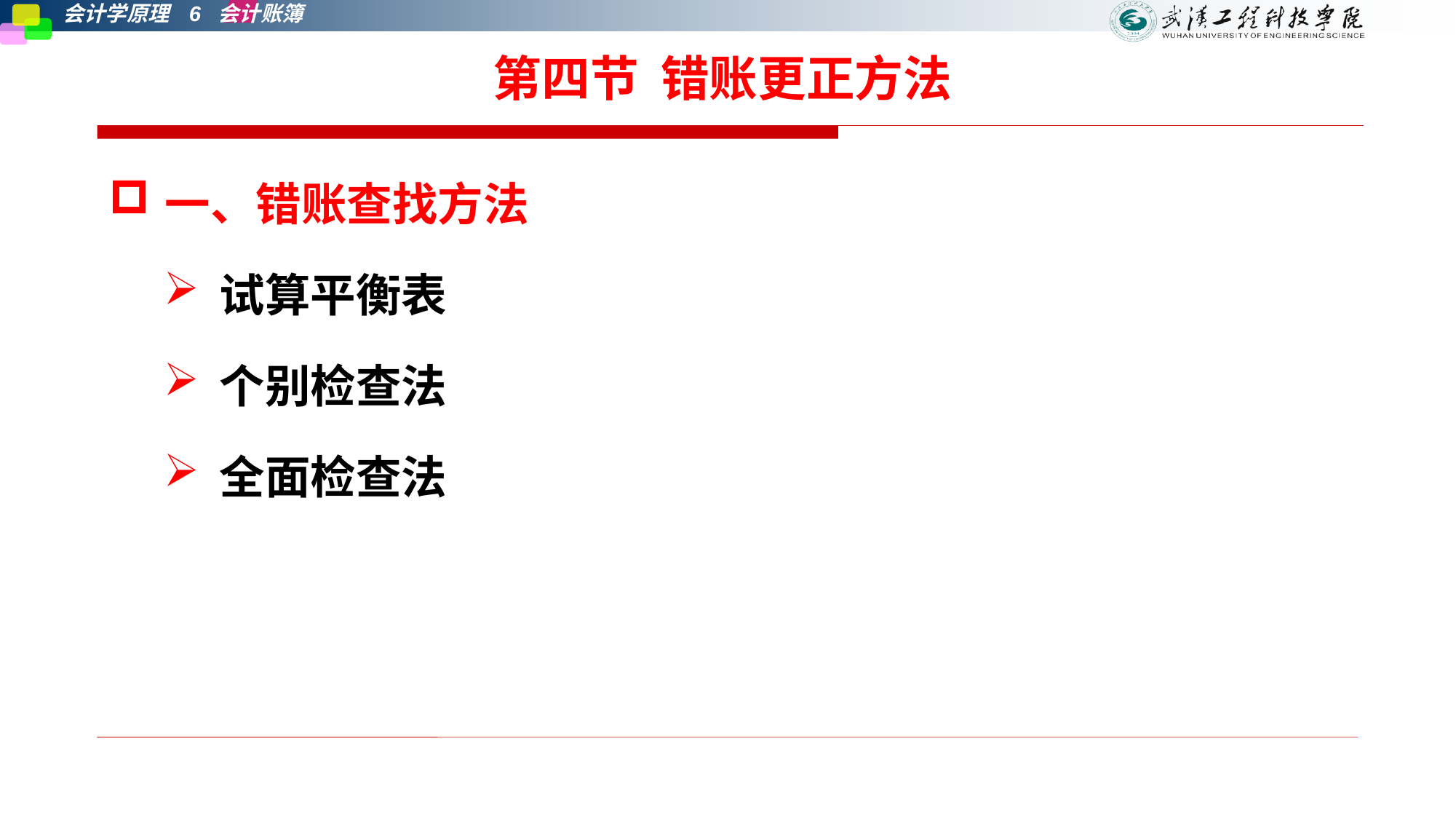

# 第四节  错账更正方法
一、错账查找方法
试算平衡表
个别检查法
全面检查法